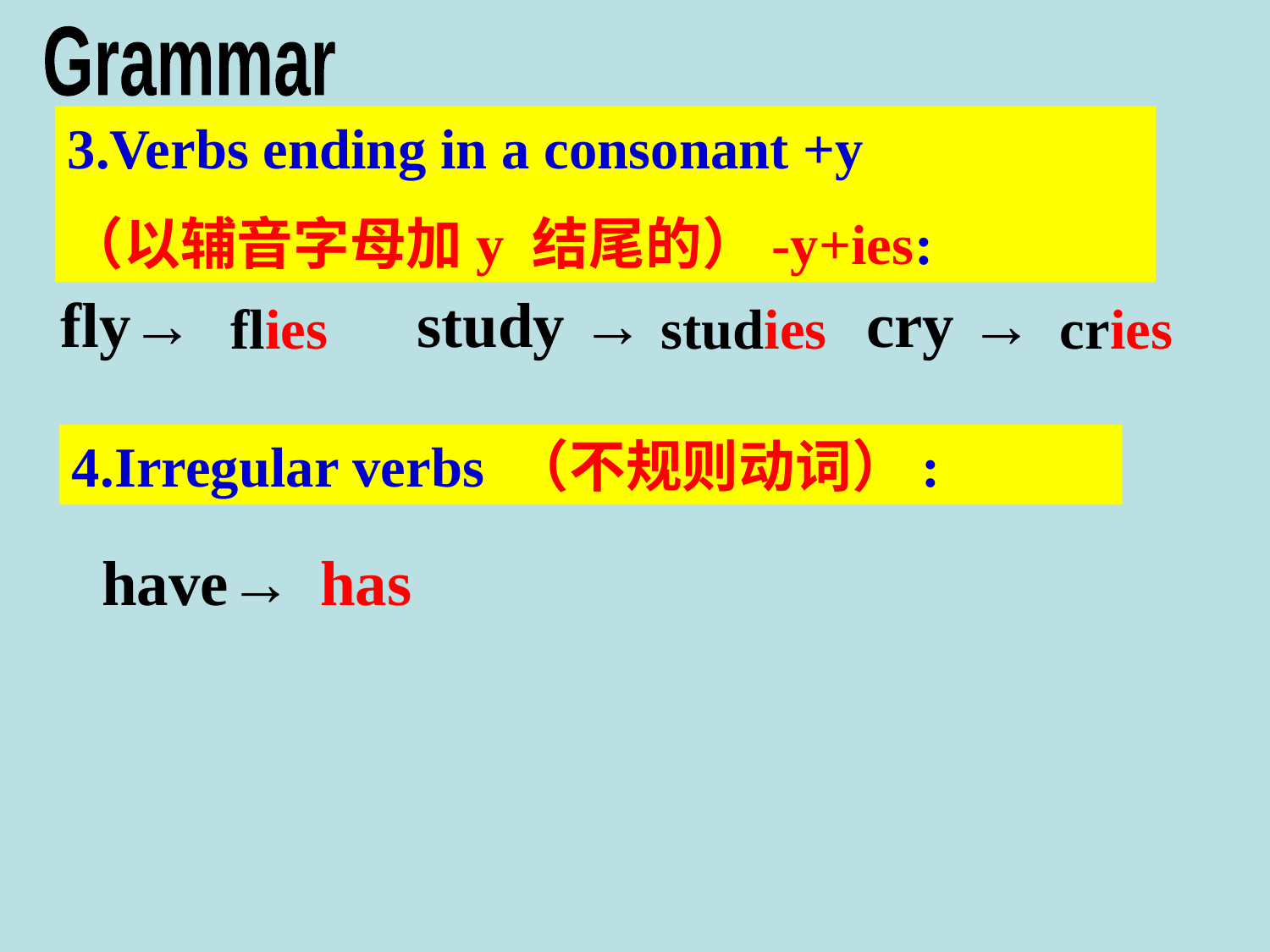

Grammar
3.Verbs ending in a consonant +y
（以辅音字母加y 结尾的）-y+ies:
fly→              study →              cry →
flies
studies
cries
4.Irregular verbs （不规则动词）:
have→
has